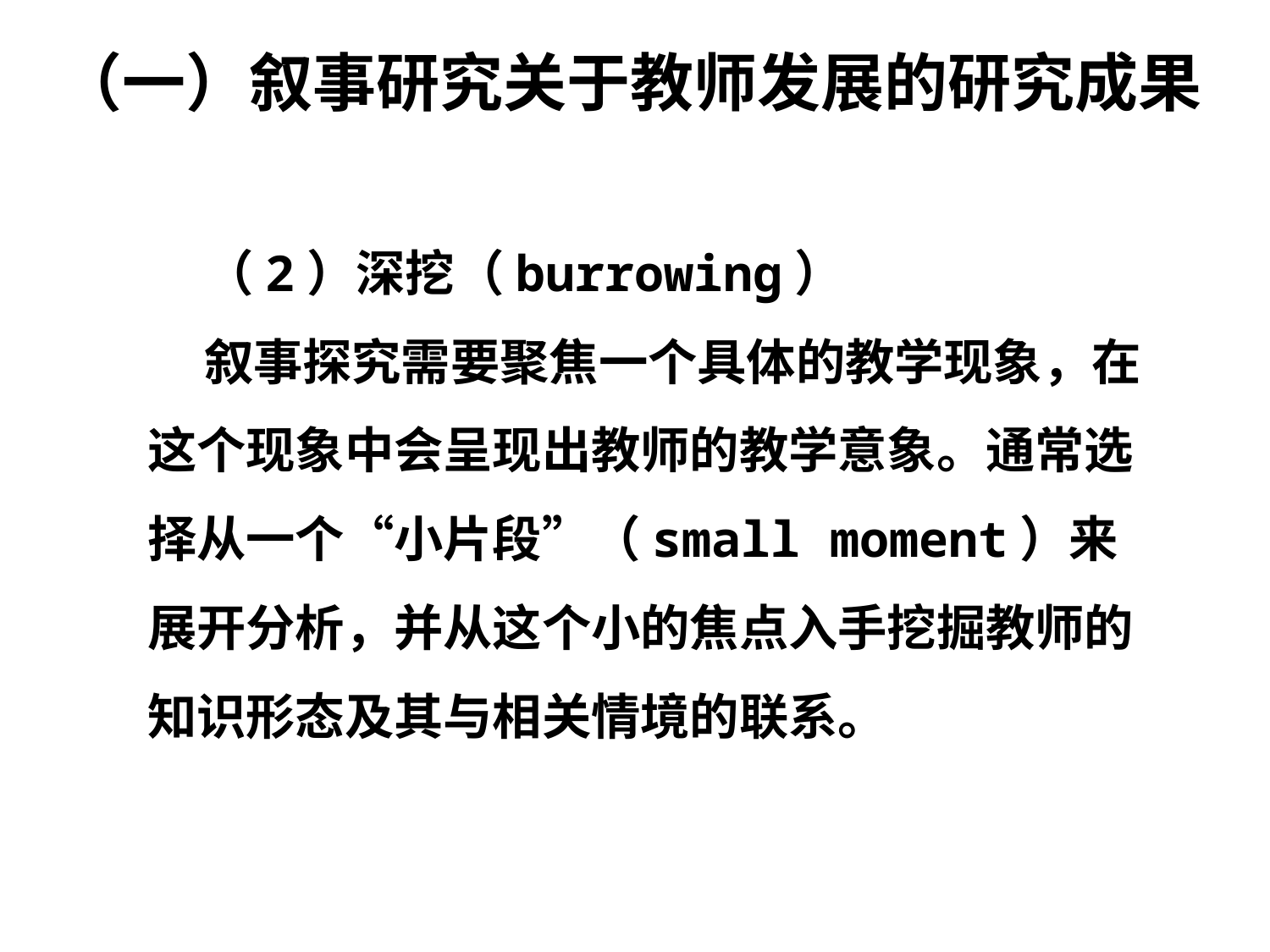

（一）叙事研究关于教师发展的研究成果
    （2）深挖（burrowing）
    叙事探究需要聚焦一个具体的教学现象，在这个现象中会呈现出教师的教学意象。通常选择从一个“小片段”（small moment）来展开分析，并从这个小的焦点入手挖掘教师的知识形态及其与相关情境的联系。